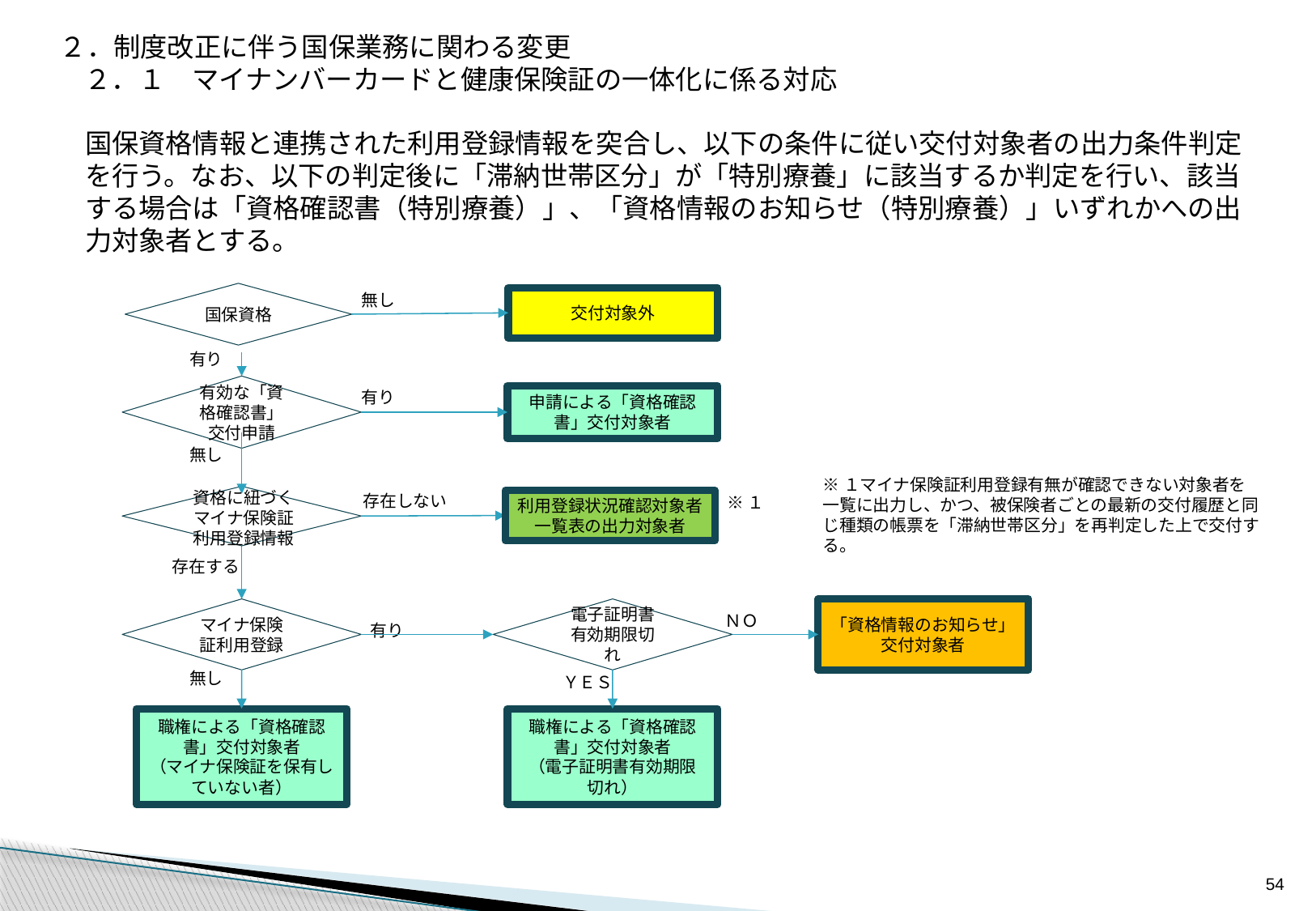

２．制度改正に伴う国保業務に関わる変更
２．１　マイナンバーカードと健康保険証の一体化に係る対応
国保資格情報と連携された利用登録情報を突合し、以下の条件に従い交付対象者の出力条件判定を行う。なお、以下の判定後に「滞納世帯区分」が「特別療養」に該当するか判定を行い、該当する場合は「資格確認書（特別療養）」、「資格情報のお知らせ（特別療養）」いずれかへの出力対象者とする。
国保資格
無し
交付対象外
有り
有効な「資格確認書」交付申請
有り
申請による「資格確認書」交付対象者
無し
※１マイナ保険証利用登録有無が確認できない対象者を一覧に出力し、かつ、被保険者ごとの最新の交付履歴と同じ種類の帳票を「滞納世帯区分」を再判定した上で交付する。

資格に紐づく
マイナ保険証
利用登録情報
存在しない

※１
利用登録状況確認対象者一覧表の出力対象者
存在する
マイナ保険証利用登録
電子証明書有効期限切れ
「資格情報のお知らせ」
交付対象者
ＮＯ
有り
無し
ＹＥＳ
職権による「資格確認書」交付対象者
（マイナ保険証を保有していない者）
職権による「資格確認書」交付対象者
（電子証明書有効期限
切れ）
54